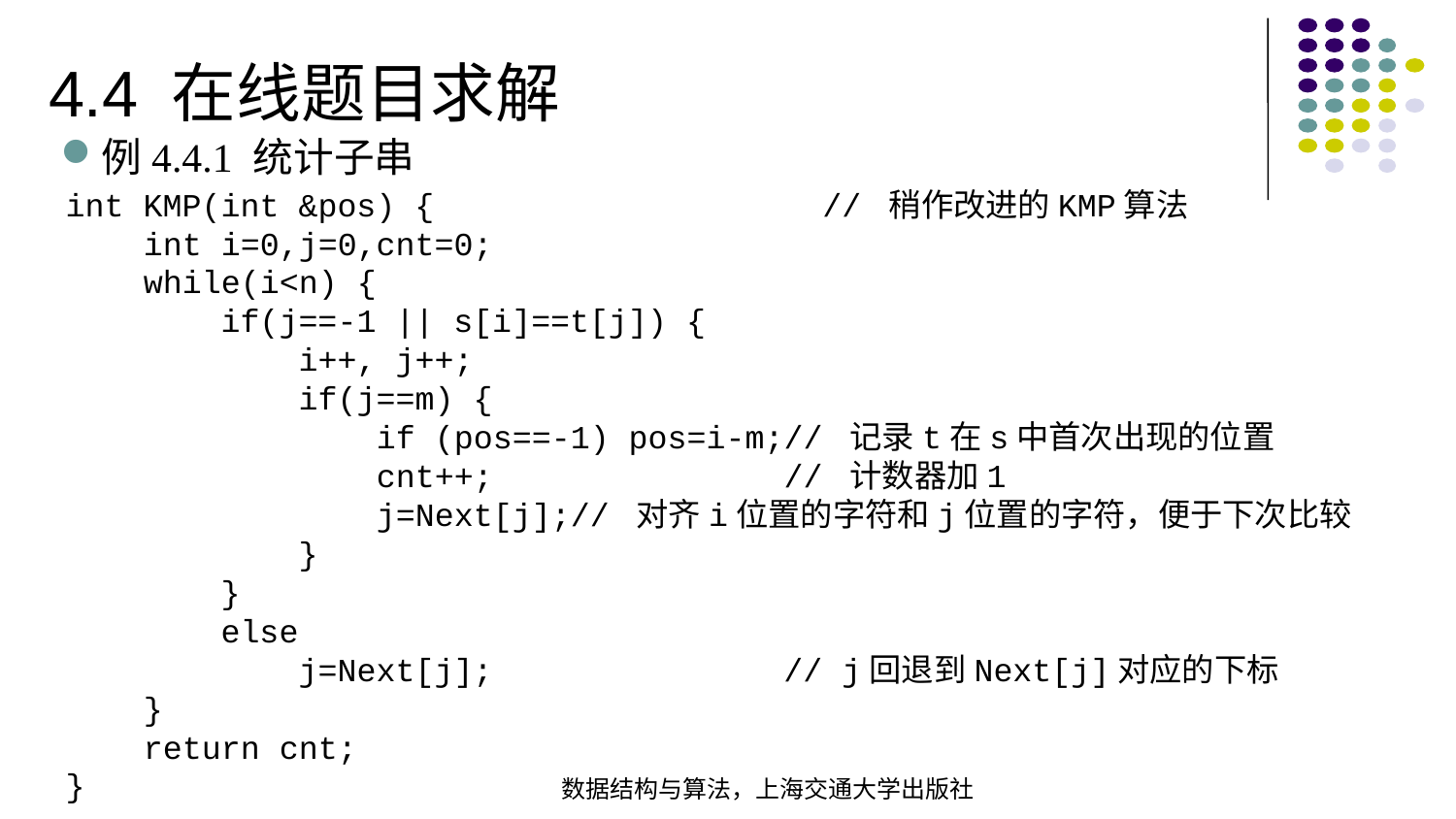

4.4 在线题目求解
例4.4.1 统计子串
int KMP(int &pos) {                    // 稍作改进的KMP算法     int i=0,j=0,cnt=0;    while(i<n) {        if(j==-1 || s[i]==t[j]) {            i++, j++;            if(j==m) {                if (pos==-1) pos=i-m;// 记录t在s中首次出现的位置                cnt++;               // 计数器加1                j=Next[j];// 对齐i位置的字符和j位置的字符，便于下次比较            }        }         else            j=Next[j];               // j回退到Next[j]对应的下标    }    return cnt;
}